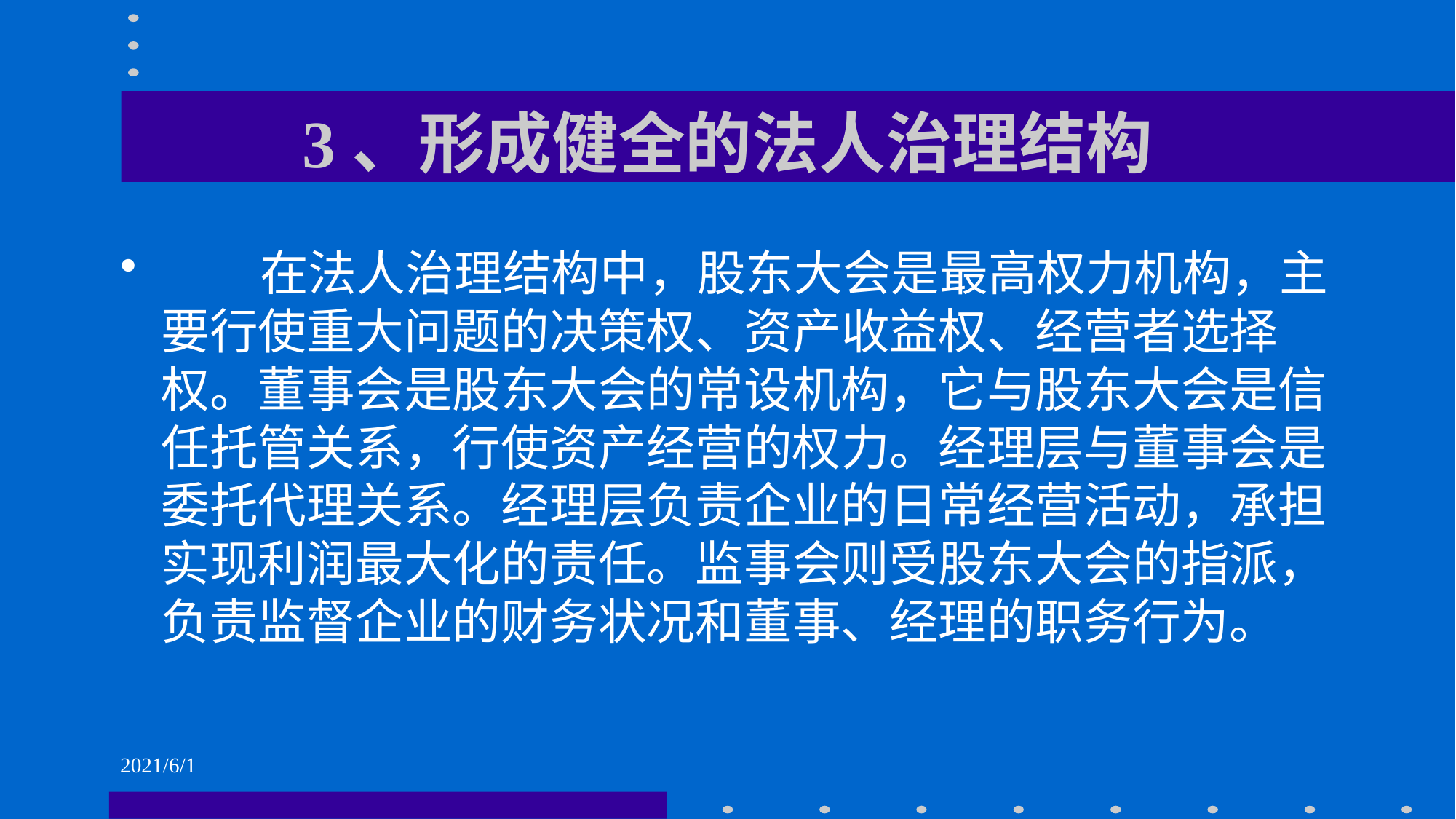

# 3、形成健全的法人治理结构
        在法人治理结构中，股东大会是最高权力机构，主要行使重大问题的决策权、资产收益权、经营者选择权。董事会是股东大会的常设机构，它与股东大会是信任托管关系，行使资产经营的权力。经理层与董事会是委托代理关系。经理层负责企业的日常经营活动，承担实现利润最大化的责任。监事会则受股东大会的指派，负责监督企业的财务状况和董事、经理的职务行为。
2021/6/1